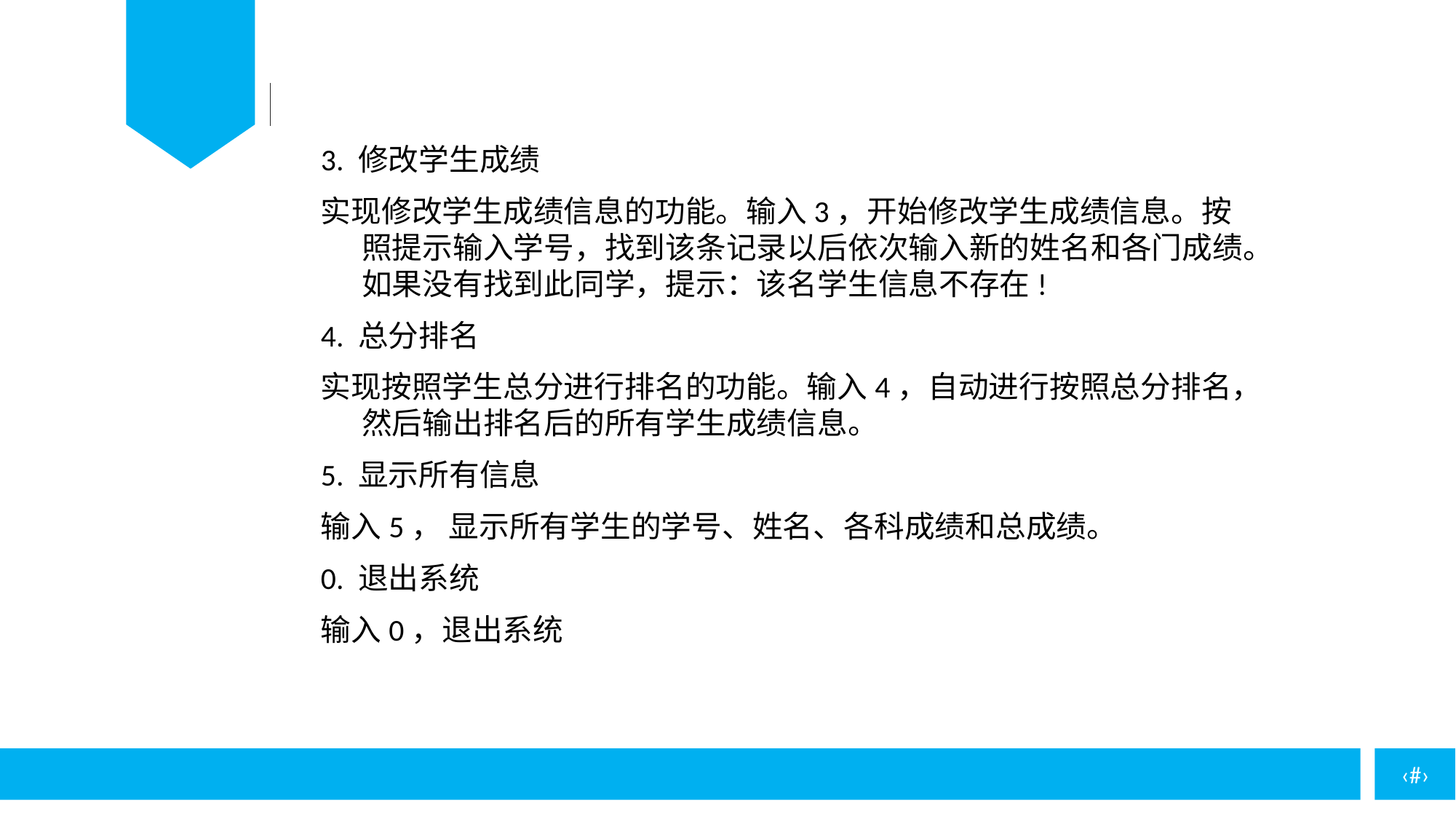

3. 修改学生成绩
实现修改学生成绩信息的功能。输入3，开始修改学生成绩信息。按照提示输入学号，找到该条记录以后依次输入新的姓名和各门成绩。如果没有找到此同学，提示：该名学生信息不存在!
4. 总分排名
实现按照学生总分进行排名的功能。输入4，自动进行按照总分排名，然后输出排名后的所有学生成绩信息。
5. 显示所有信息
输入5， 显示所有学生的学号、姓名、各科成绩和总成绩。
0. 退出系统
输入0，退出系统